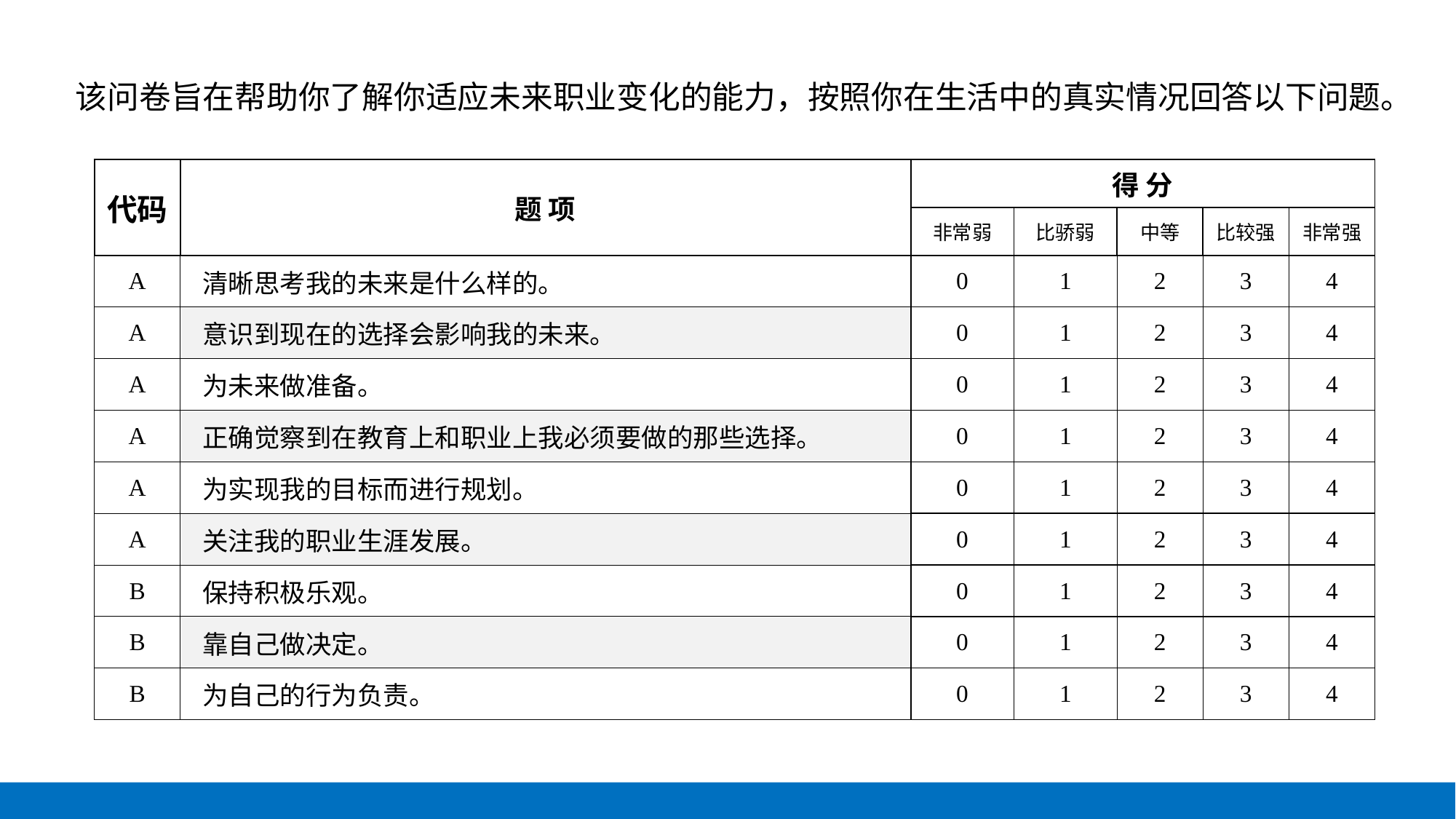

该问卷旨在帮助你了解你适应未来职业变化的能力，按照你在生活中的真实情况回答以下问题。
| 代码 | 题 项 | 得 分 |  |  |  |  |
| --- | --- | --- | --- | --- | --- | --- |
|  |  | 非常弱 | 比骄弱 | 中等 | 比较强 | 非常强 |
| A | 清晰思考我的未来是什么样的。 | 0 | 1 | 2 | 3 | 4 |
| A | 意识到现在的选择会影响我的未来。 | 0 | 1 | 2 | 3 | 4 |
| A | 为未来做准备。 | 0 | 1 | 2 | 3 | 4 |
| A | 正确觉察到在教育上和职业上我必须要做的那些选择。 | 0 | 1 | 2 | 3 | 4 |
| A | 为实现我的目标而进行规划。 | 0 | 1 | 2 | 3 | 4 |
| A | 关注我的职业生涯发展。 | 0 | 1 | 2 | 3 | 4 |
| B | 保持积极乐观。 | 0 | 1 | 2 | 3 | 4 |
| B | 靠自己做决定。 | 0 | 1 | 2 | 3 | 4 |
| B | 为自己的行为负责。 | 0 | 1 | 2 | 3 | 4 |